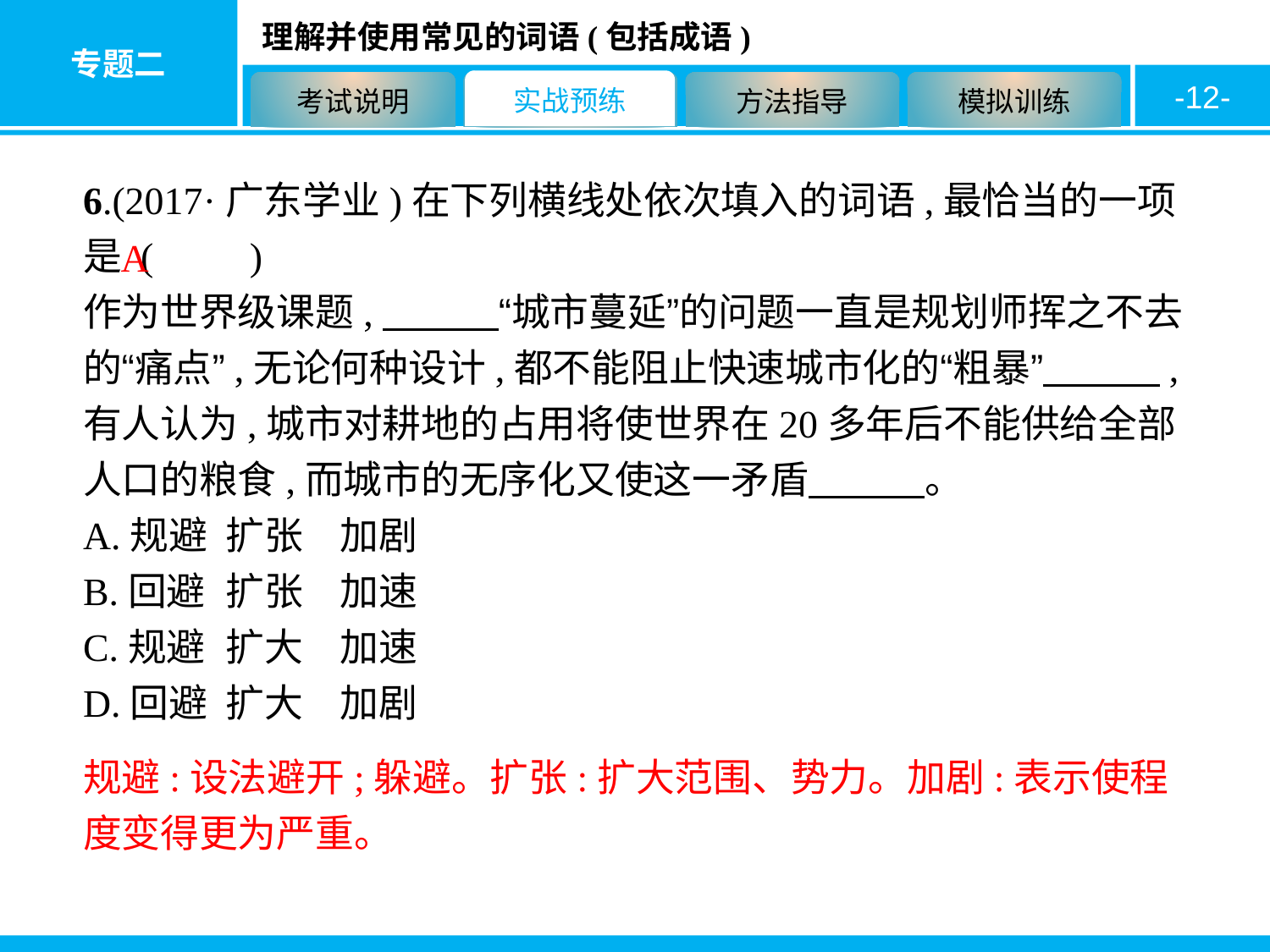

-12-
6.(2017·广东学业)在下列横线处依次填入的词语,最恰当的一项是 (　　)
作为世界级课题,　　　“城市蔓延”的问题一直是规划师挥之不去的“痛点”,无论何种设计,都不能阻止快速城市化的“粗暴”　　　,有人认为,城市对耕地的占用将使世界在20多年后不能供给全部人口的粮食,而城市的无序化又使这一矛盾　　　。
A.规避	扩张	加剧
B.回避	扩张	加速
C.规避	扩大	加速
D.回避	扩大	加剧
A
规避:设法避开;躲避。扩张:扩大范围、势力。加剧:表示使程度变得更为严重。